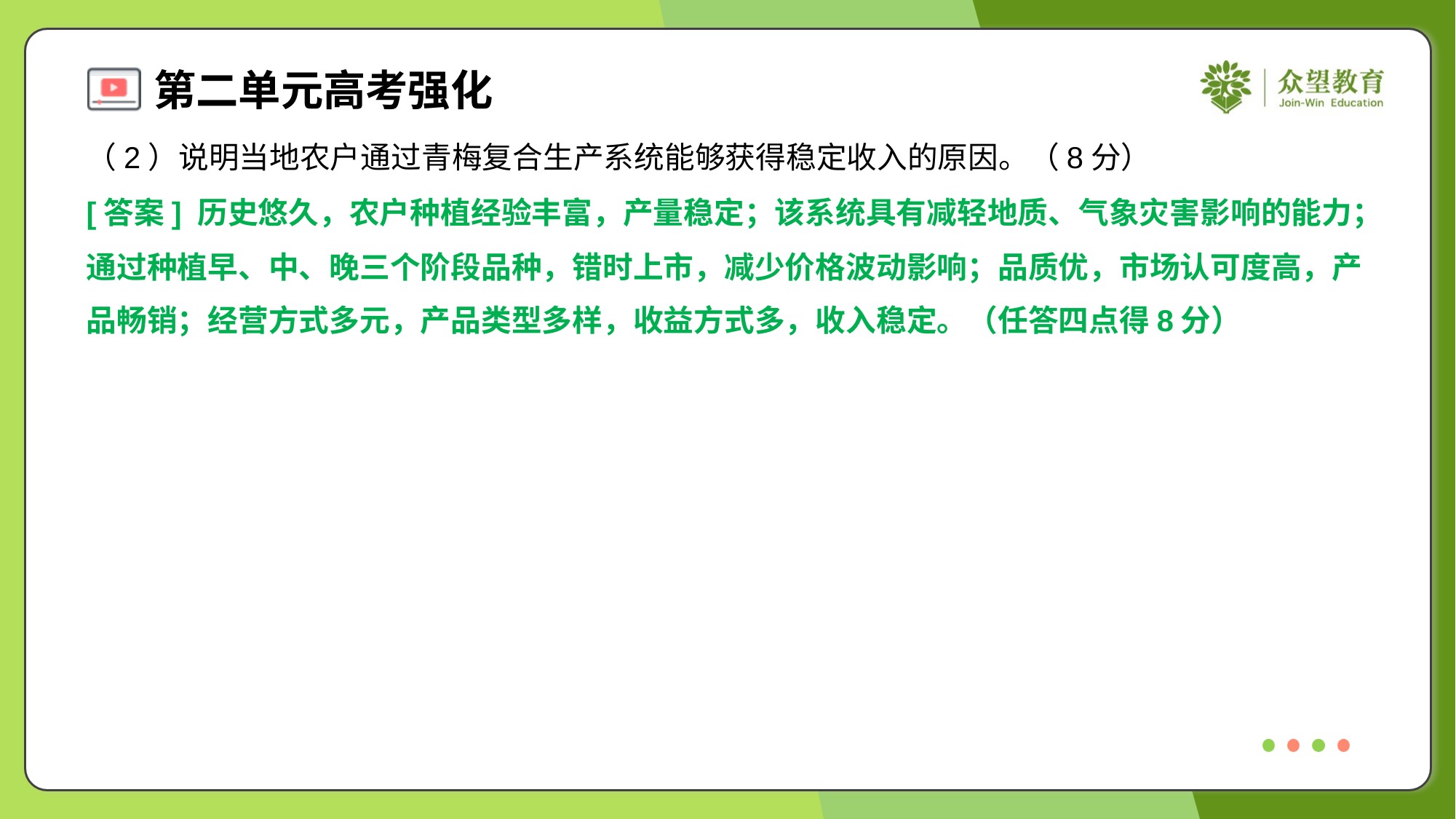

（2）说明当地农户通过青梅复合生产系统能够获得稳定收入的原因。（8分）
[答案] 历史悠久，农户种植经验丰富，产量稳定；该系统具有减轻地质、气象灾害影响的能力；
通过种植早、中、晚三个阶段品种，错时上市，减少价格波动影响；品质优，市场认可度高，产
品畅销；经营方式多元，产品类型多样，收益方式多，收入稳定。（任答四点得8分）